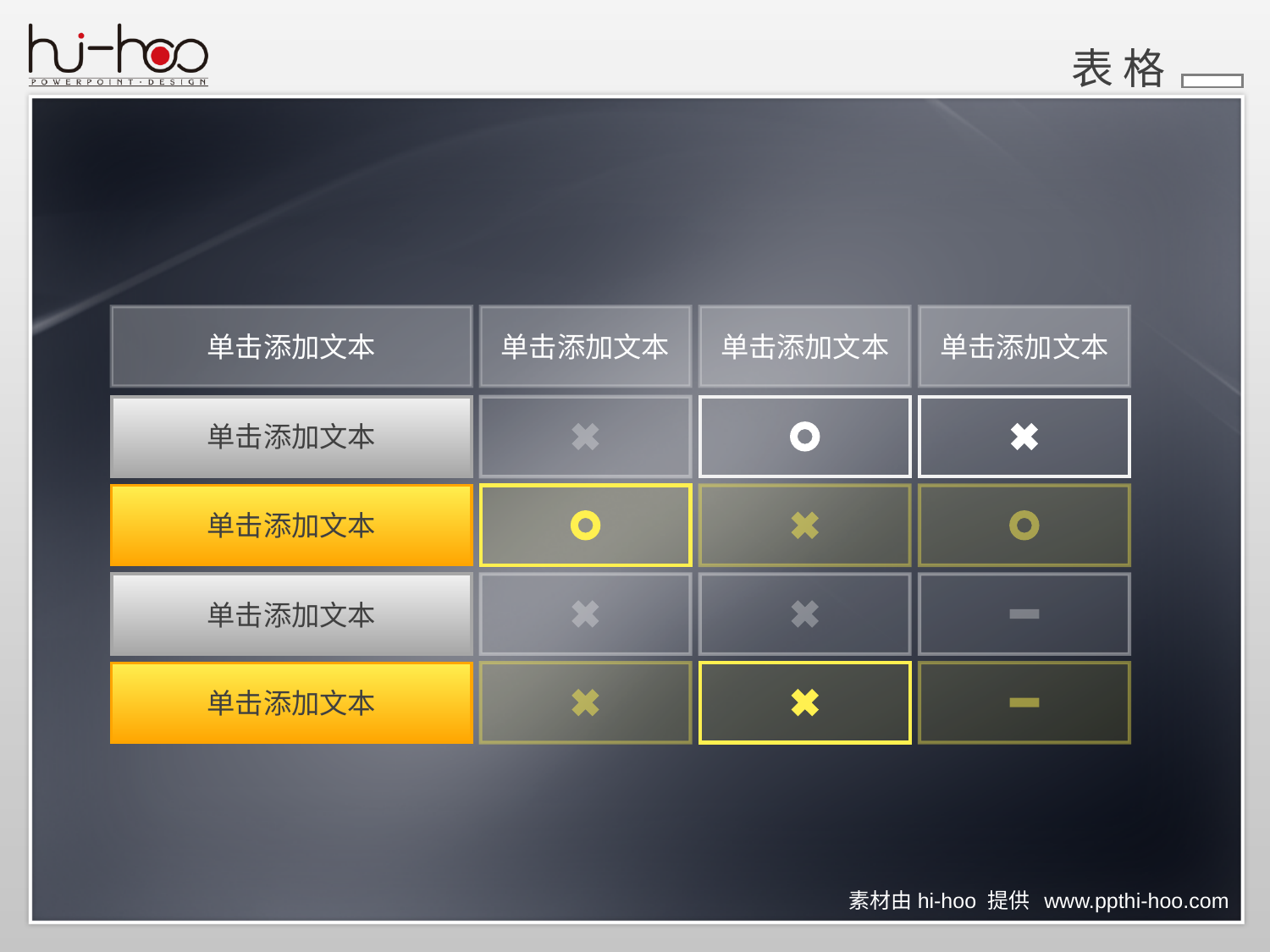

表 格

单击添加文本
单击添加文本
单击添加文本
单击添加文本

单击添加文本

单击添加文本

单击添加文本

单击添加文本

素材由hi-hoo 提供  www.ppthi-hoo.com